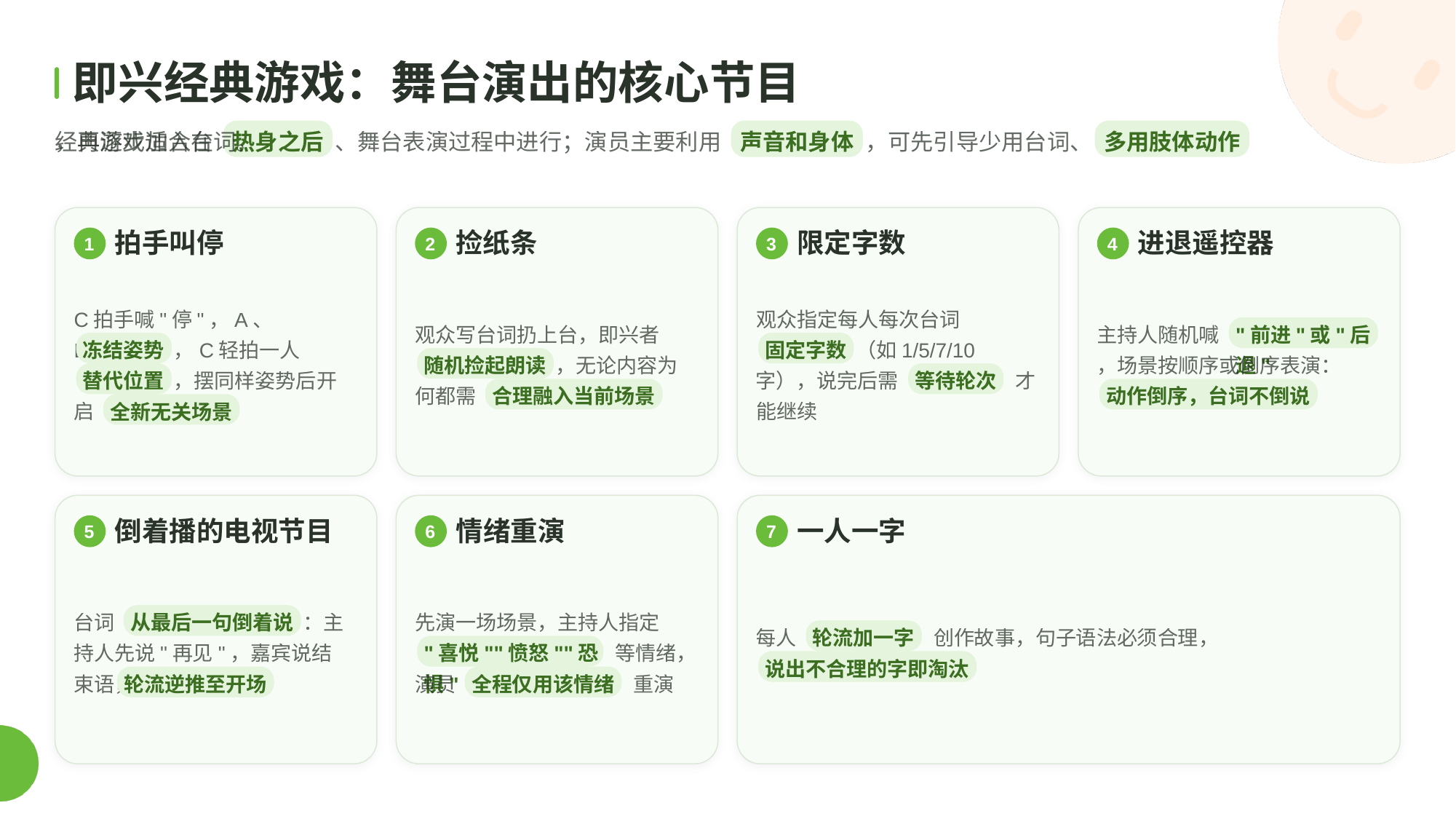

即兴经典游戏：舞台演出的核心节目

经典游戏适合在
，再逐步加入台词。
热身之后
、舞台表演过程中进行；演员主要利用
声音和身体
，可先引导少用台词、
多用肢体动作

拍手叫停
捡纸条
限定字数
进退遥控器

1
2
3
4
C拍手喊"停"，A、B
观众指定每人每次台词
观众写台词扔上台，即兴者
主持人随机喊
"前进"或"后退"

冻结姿势
，C轻拍一人
（如1/5/7/10字），说完后需
固定字数

，无论内容为何都需
随机捡起朗读
，场景按顺序或倒序表演：

，摆同样姿势后开启
替代位置
 才能继续
等待轮次

合理融入当前场景
动作倒序，台词不倒说

全新无关场景

倒着播的电视节目
情绪重演
一人一字

5
6
7
台词
：主持人先说"再见"，嘉宾说结束语，
从最后一句倒着说
先演一场场景，主持人指定

每人
轮流加一字
 创作故事，句子语法必须合理，

 等情绪，演员
"喜悦""愤怒""恐惧"

说出不合理的字即淘汰

轮流逆推至开场
全程仅用该情绪
 重演